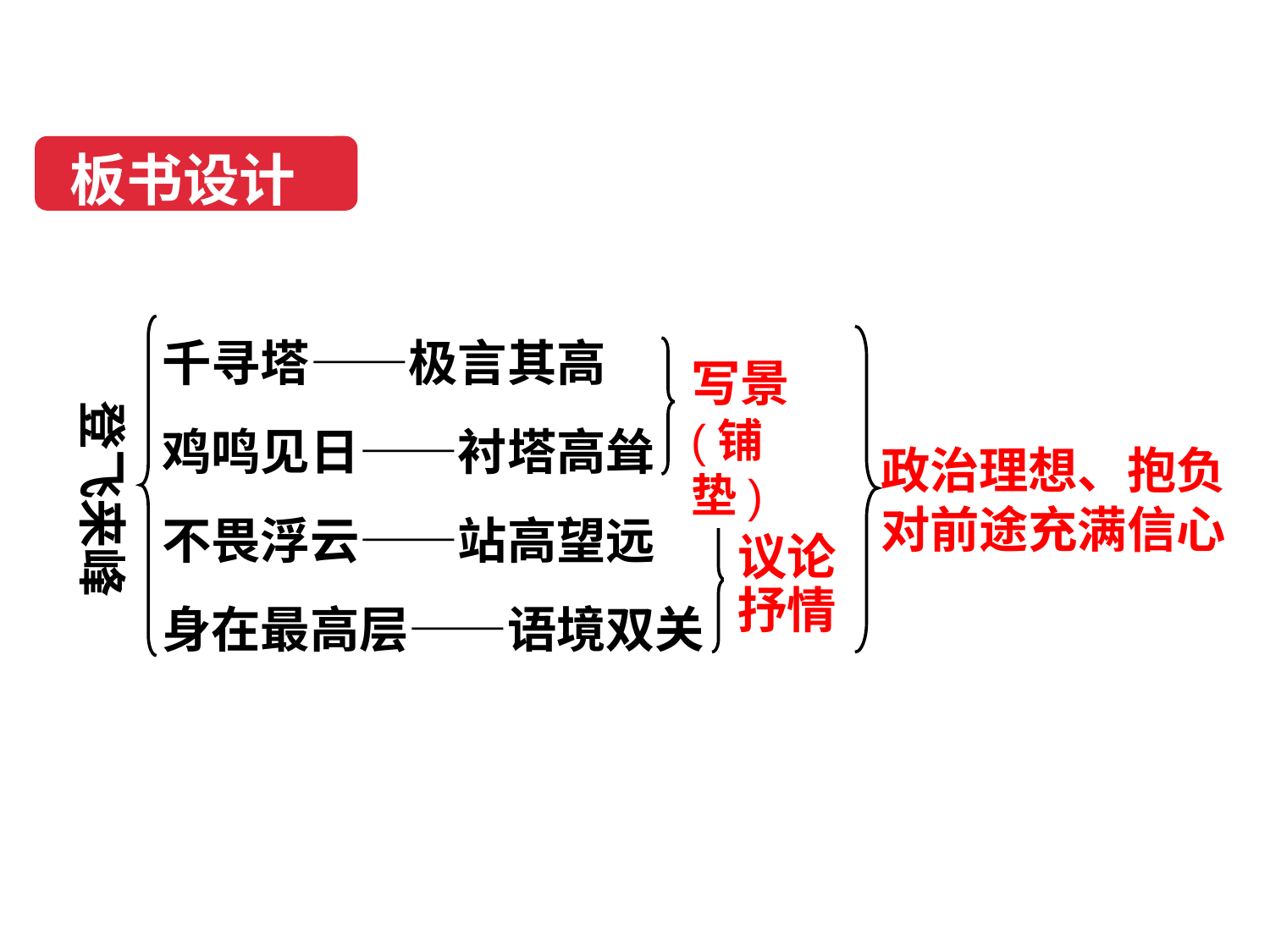

板书设计
千寻塔——极言其高
鸡鸣见日——衬塔高耸
不畏浮云——站高望远
身在最高层——语境双关

写景(铺垫)
登飞来峰
政治理想、抱负
对前途充满信心

议论抒情